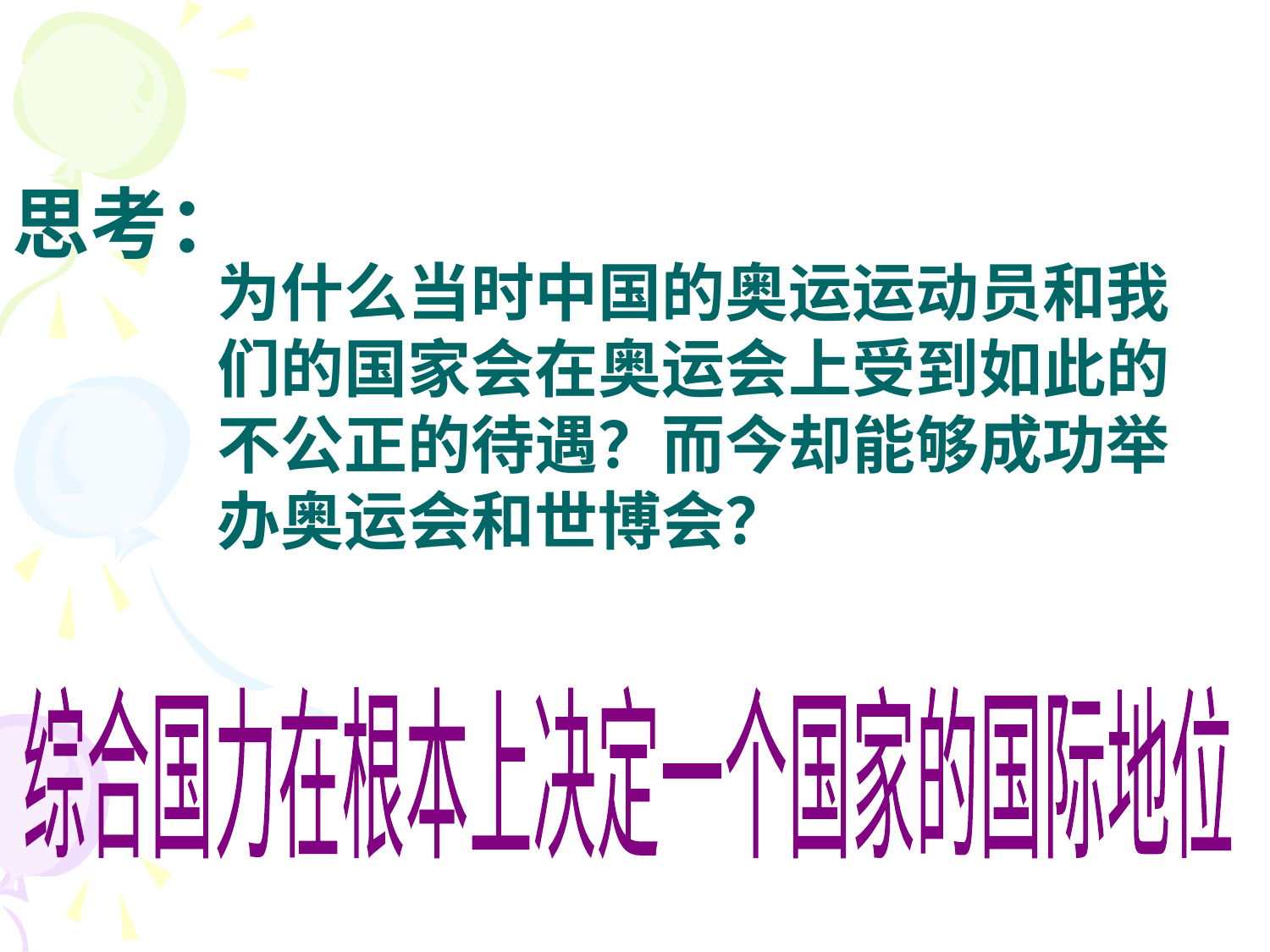

思考：
为什么当时中国的奥运运动员和我们的国家会在奥运会上受到如此的不公正的待遇？而今却能够成功举办奥运会和世博会？

综合国力在根本上决定一个国家的国际地位